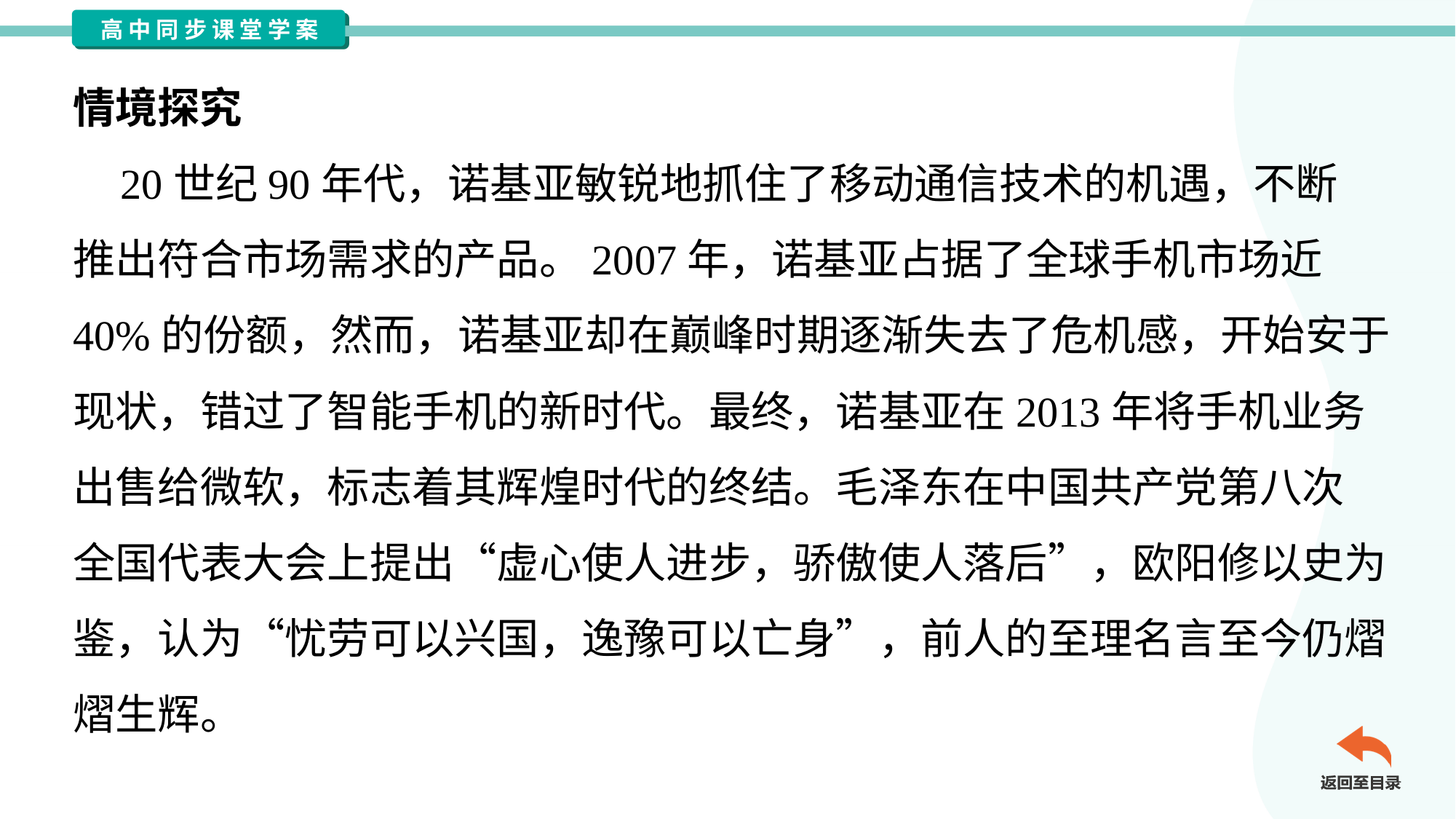

情境探究
    20世纪90年代，诺基亚敏锐地抓住了移动通信技术的机遇，不断
推出符合市场需求的产品。2007年，诺基亚占据了全球手机市场近
40%的份额，然而，诺基亚却在巅峰时期逐渐失去了危机感，开始安于
现状，错过了智能手机的新时代。最终，诺基亚在2013年将手机业务
出售给微软，标志着其辉煌时代的终结。毛泽东在中国共产党第八次
全国代表大会上提出“虚心使人进步，骄傲使人落后”，欧阳修以史为
鉴，认为“忧劳可以兴国，逸豫可以亡身”，前人的至理名言至今仍熠
熠生辉。